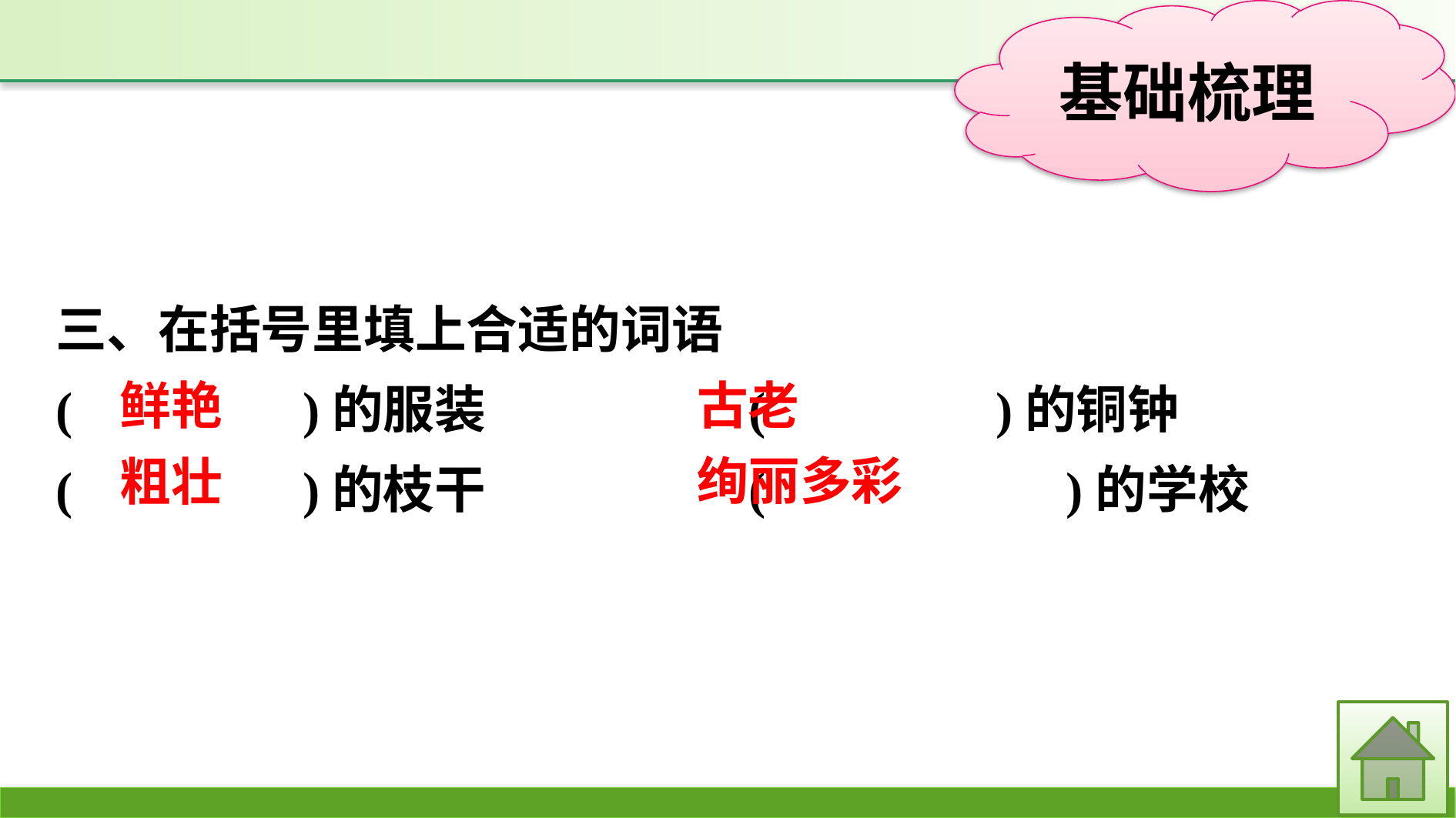

三、在括号里填上合适的词语
(　　　　)的服装　　　	(　　　　)的铜钟
(　　　　)的枝干			(　      　　　)的学校
鲜艳
古老
绚丽多彩
粗壮